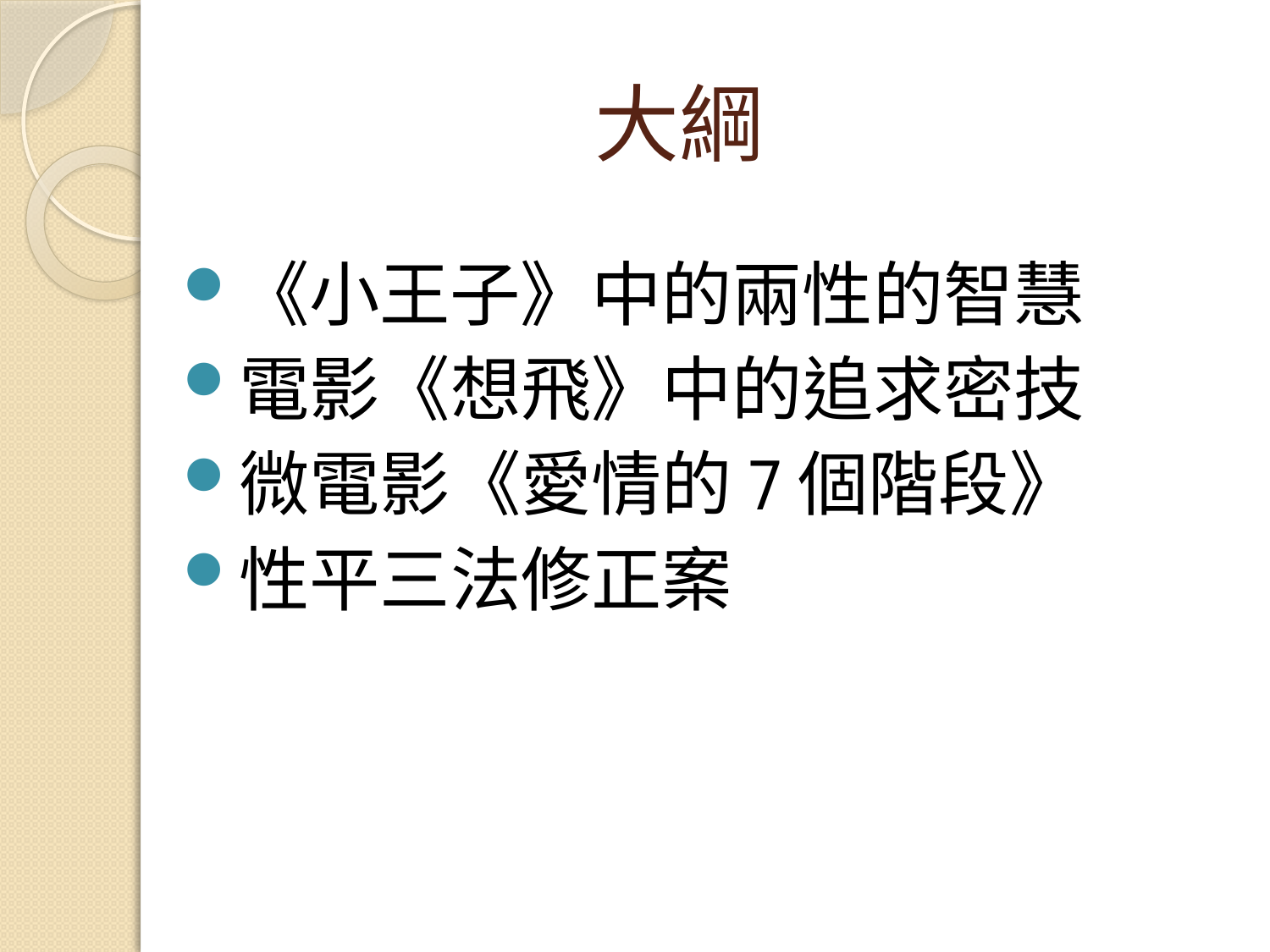

# 大綱
《小王子》中的兩性的智慧
電影《想飛》中的追求密技
微電影《愛情的7個階段》
性平三法修正案